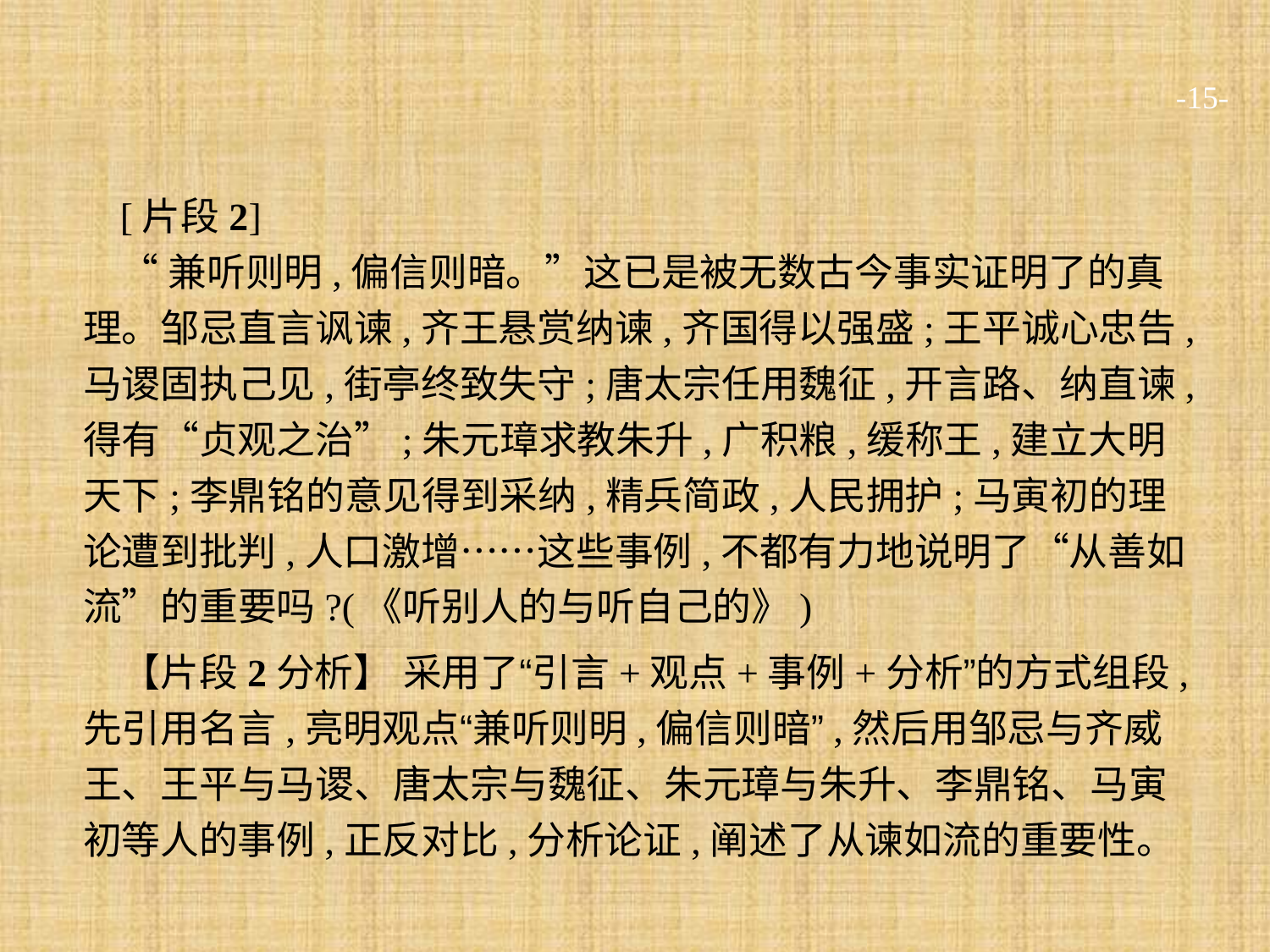

-15-
[片段2]
“兼听则明,偏信则暗。”这已是被无数古今事实证明了的真理。邹忌直言讽谏,齐王悬赏纳谏,齐国得以强盛;王平诚心忠告,马谡固执己见,街亭终致失守;唐太宗任用魏征,开言路、纳直谏,得有“贞观之治”;朱元璋求教朱升,广积粮,缓称王,建立大明天下;李鼎铭的意见得到采纳,精兵简政,人民拥护;马寅初的理论遭到批判,人口激增……这些事例,不都有力地说明了“从善如流”的重要吗?(《听别人的与听自己的》)
【片段2分析】 采用了“引言+观点+事例+分析”的方式组段,先引用名言,亮明观点“兼听则明,偏信则暗”,然后用邹忌与齐威王、王平与马谡、唐太宗与魏征、朱元璋与朱升、李鼎铭、马寅初等人的事例,正反对比,分析论证,阐述了从谏如流的重要性。